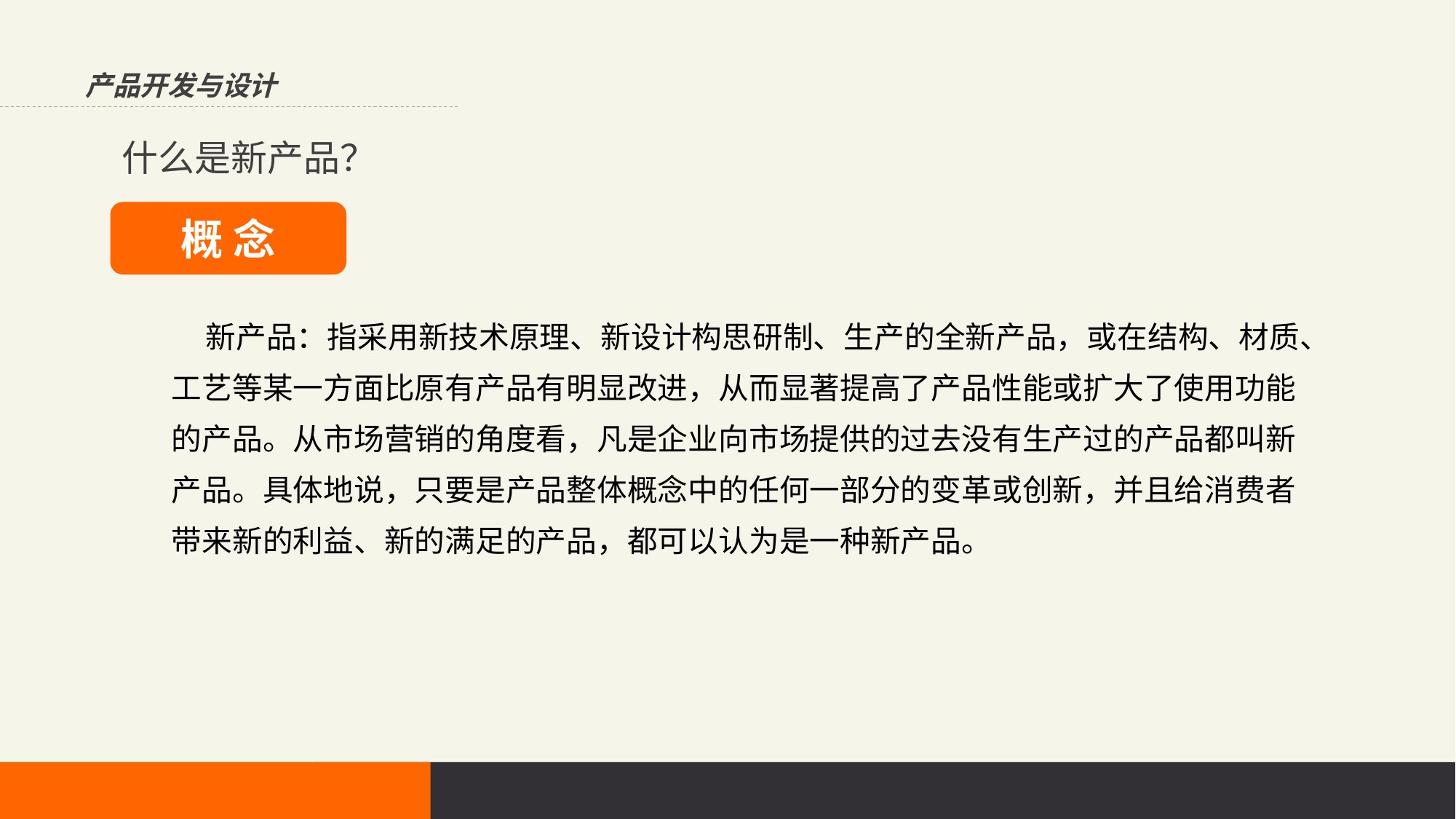

产品开发与设计
什么是新产品？
概 念
    新产品：指采用新技术原理、新设计构思研制、生产的全新产品，或在结构、材质、工艺等某一方面比原有产品有明显改进，从而显著提高了产品性能或扩大了使用功能的产品。从市场营销的角度看，凡是企业向市场提供的过去没有生产过的产品都叫新产品。具体地说，只要是产品整体概念中的任何一部分的变革或创新，并且给消费者带来新的利益、新的满足的产品，都可以认为是一种新产品。